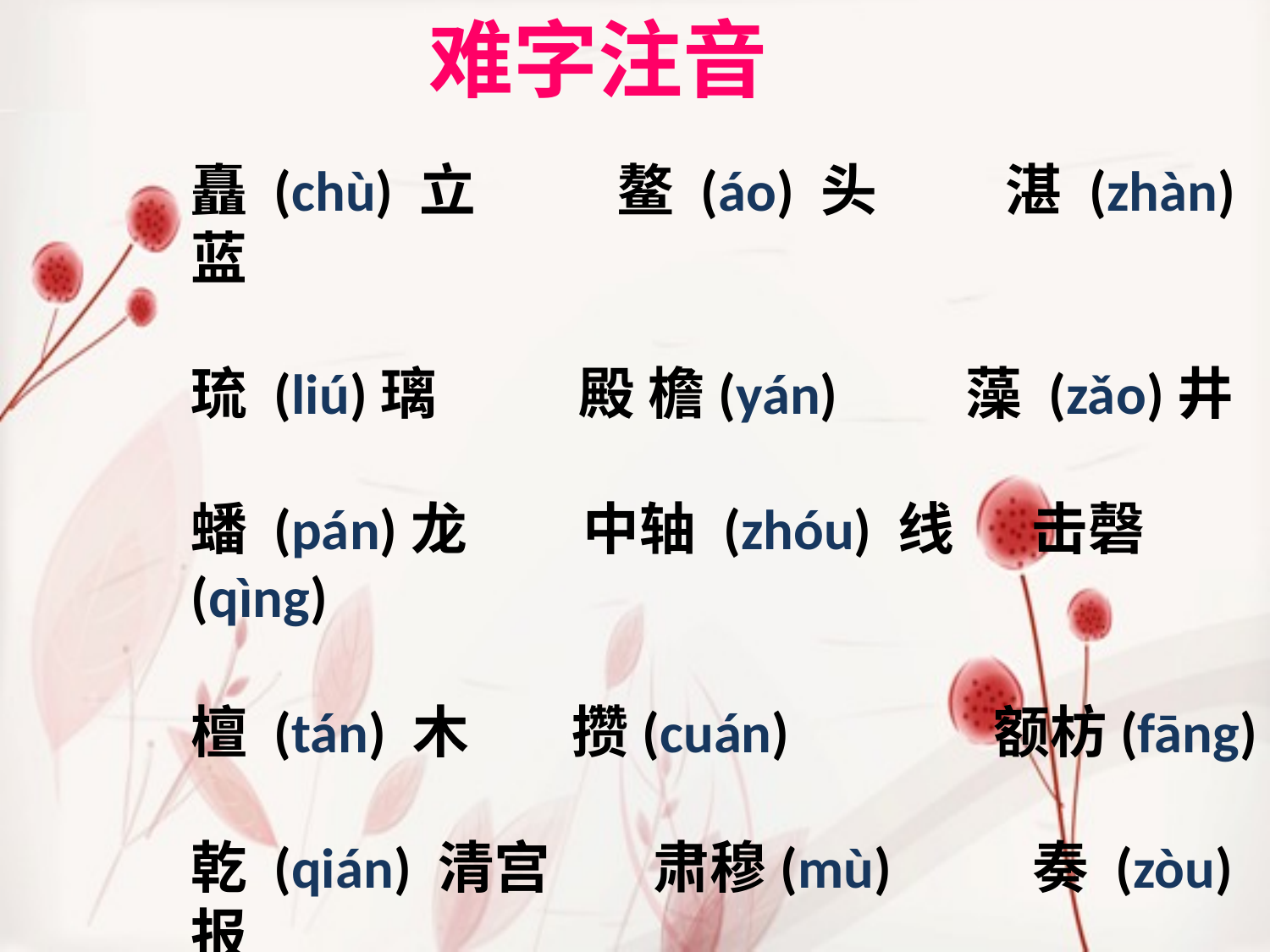

难字注音
矗 (chù) 立           鳌 (áo) 头          湛 (zhàn) 蓝

琉 (liú)璃           殿 檐(yán)         藻 (zǎo)井

蟠 (pán)龙         中轴 (zhóu) 线      击磬(qìng)

檀 (tán) 木        攒(cuán)               额枋(fāng)

乾 (qián) 清宫        肃穆(mù)          奏 (zòu)报

慈禧(xǐ)                妃嫔(pín)